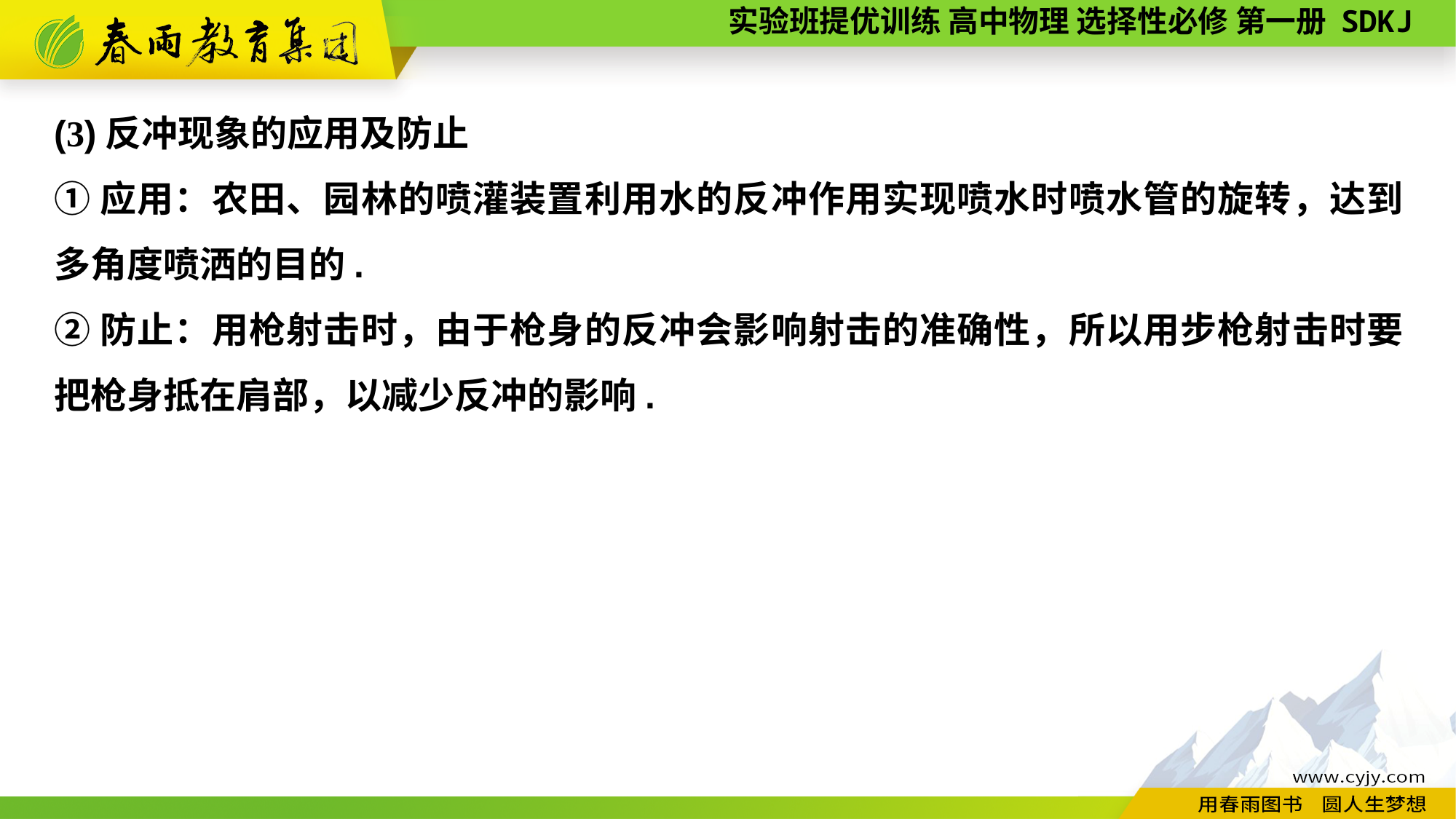

(3)反冲现象的应用及防止
①应用：农田、园林的喷灌装置利用水的反冲作用实现喷水时喷水管的旋转，达到多角度喷洒的目的.
②防止：用枪射击时，由于枪身的反冲会影响射击的准确性，所以用步枪射击时要把枪身抵在肩部，以减少反冲的影响.